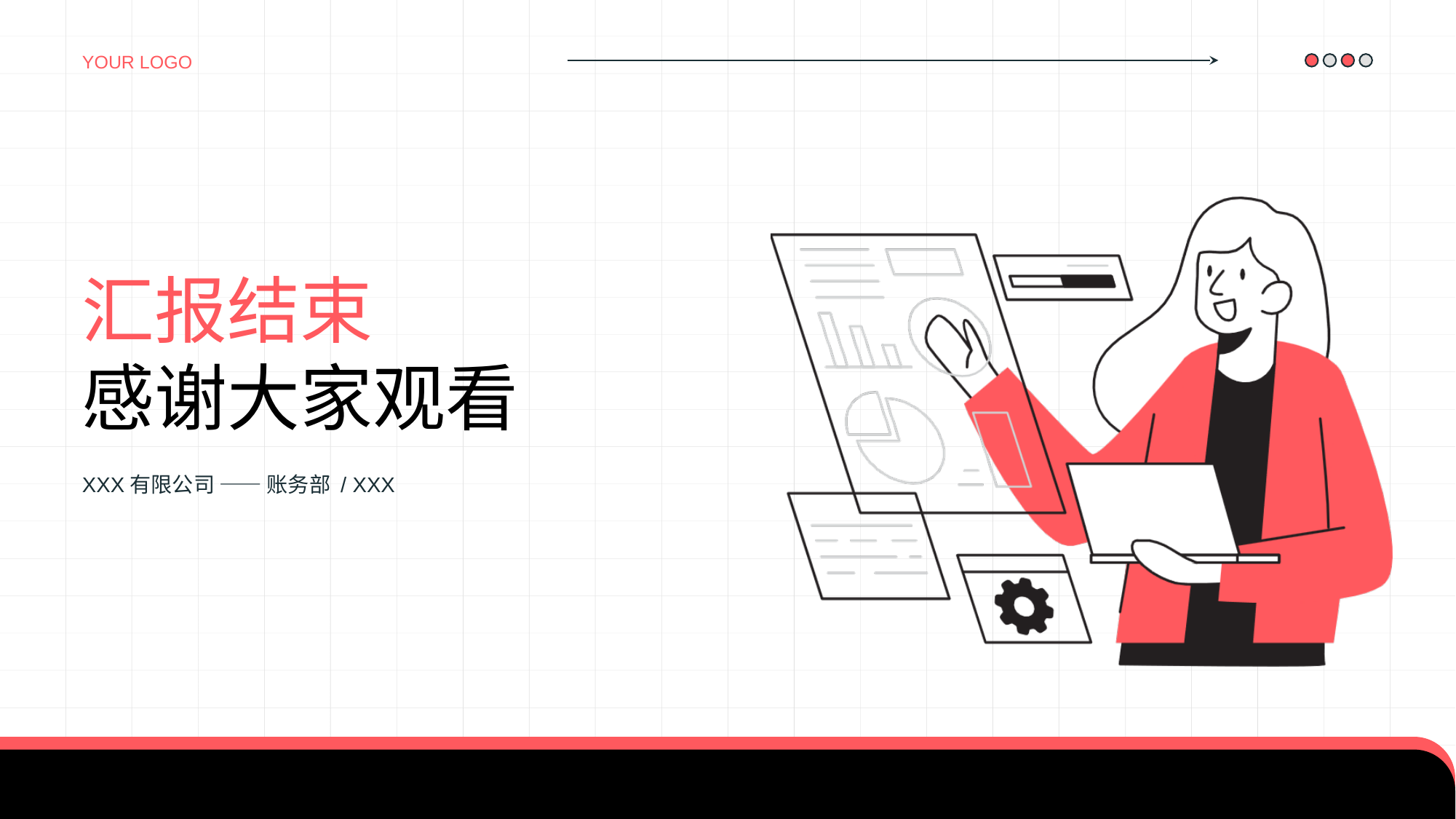

your logo

汇报结束
感谢大家观看
XXX有限公司 —— 账务部 / XXX